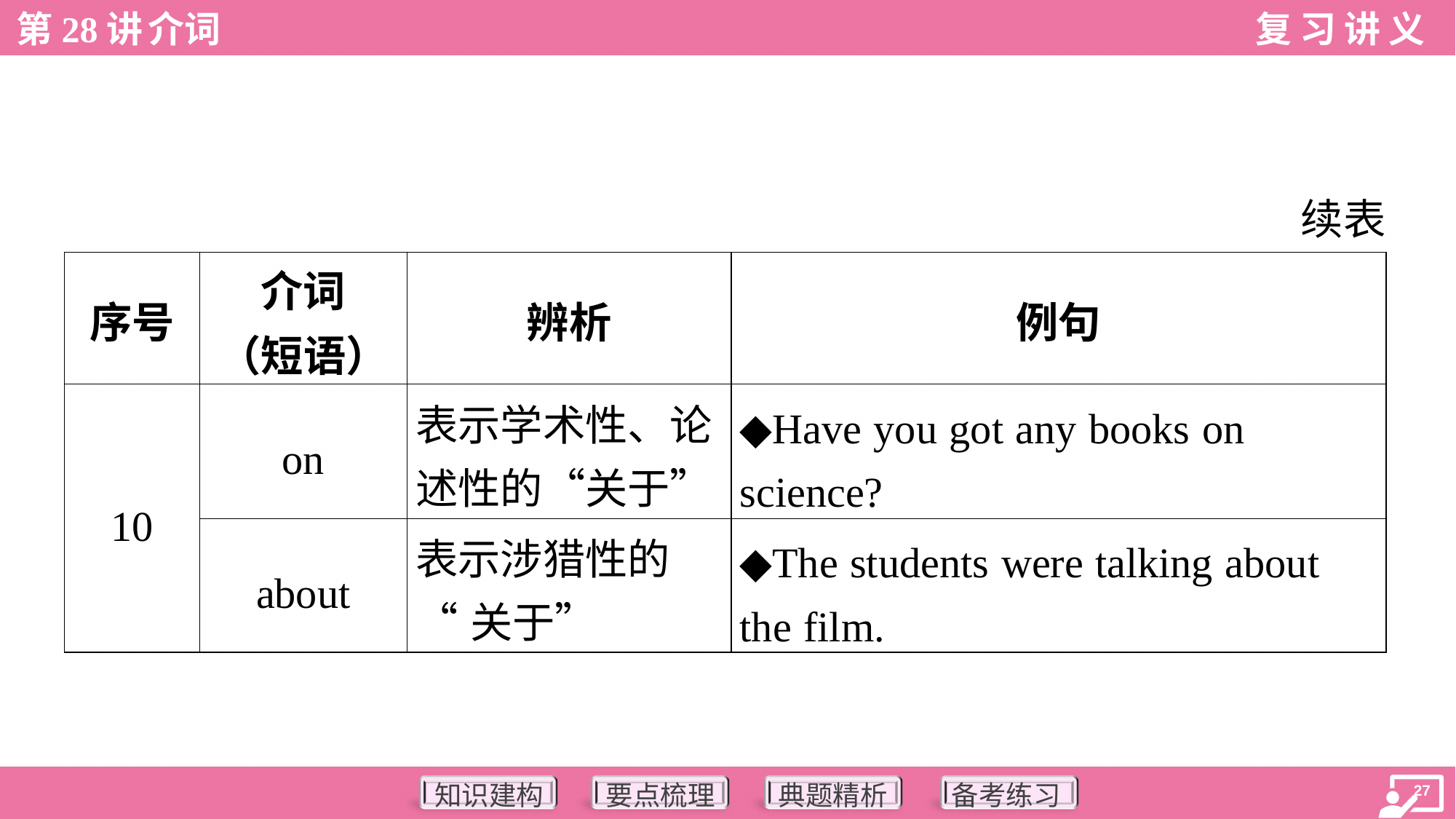

续表
| 序号 | 介词 （短语） | 辨析 | 例句 |
| --- | --- | --- | --- |
| 10 | on | 表示学术性、论 述性的“关于” | ◆Have you got any books on science? |
|  | about | 表示涉猎性的 “关于” | ◆The students were talking about the film. |